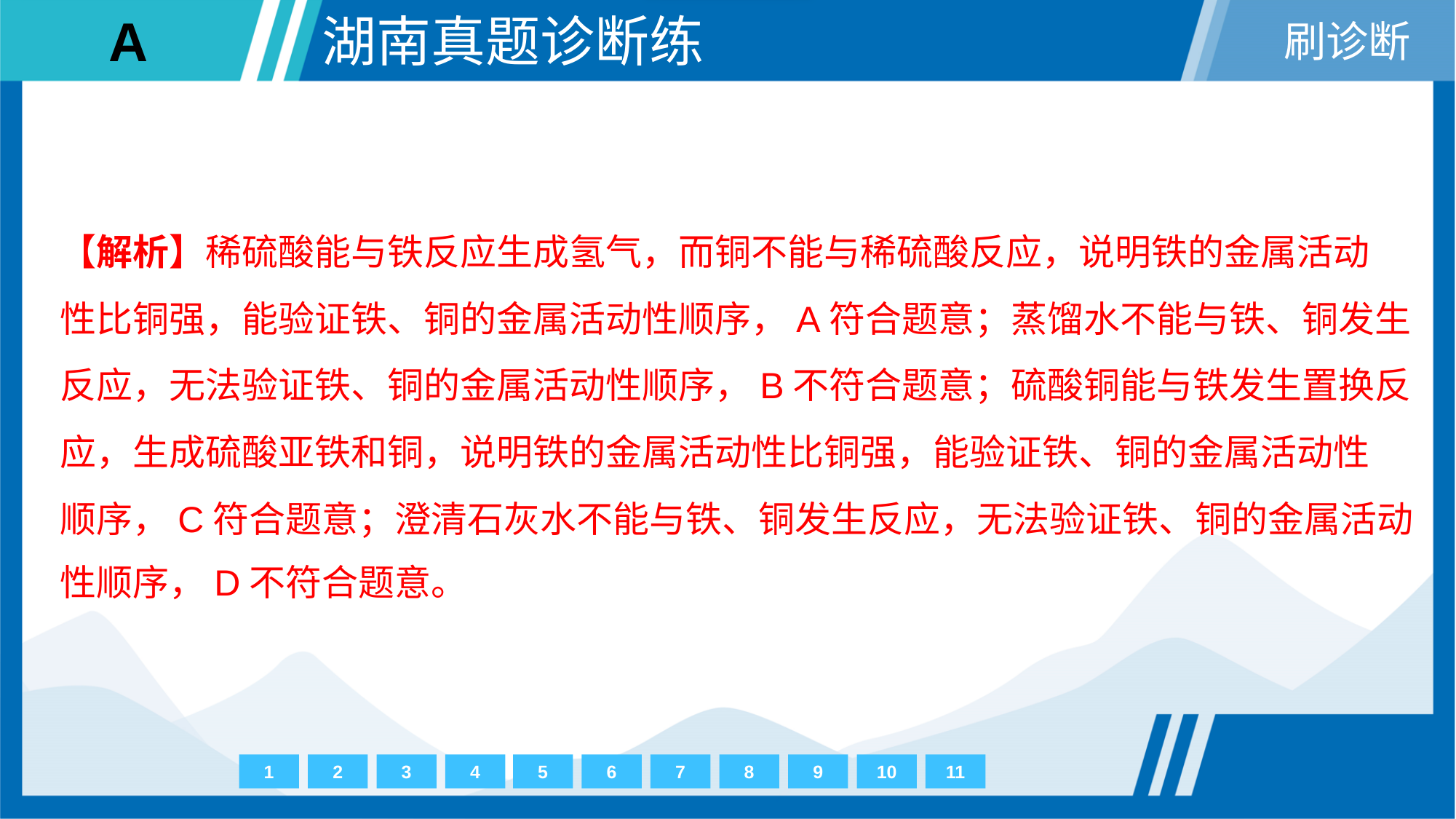

【解析】稀硫酸能与铁反应生成氢气，而铜不能与稀硫酸反应，说明铁的金属活动
性比铜强，能验证铁、铜的金属活动性顺序，A符合题意；蒸馏水不能与铁、铜发生
反应，无法验证铁、铜的金属活动性顺序，B不符合题意；硫酸铜能与铁发生置换反
应，生成硫酸亚铁和铜，说明铁的金属活动性比铜强，能验证铁、铜的金属活动性
顺序，C符合题意；澄清石灰水不能与铁、铜发生反应，无法验证铁、铜的金属活动
性顺序，D不符合题意。